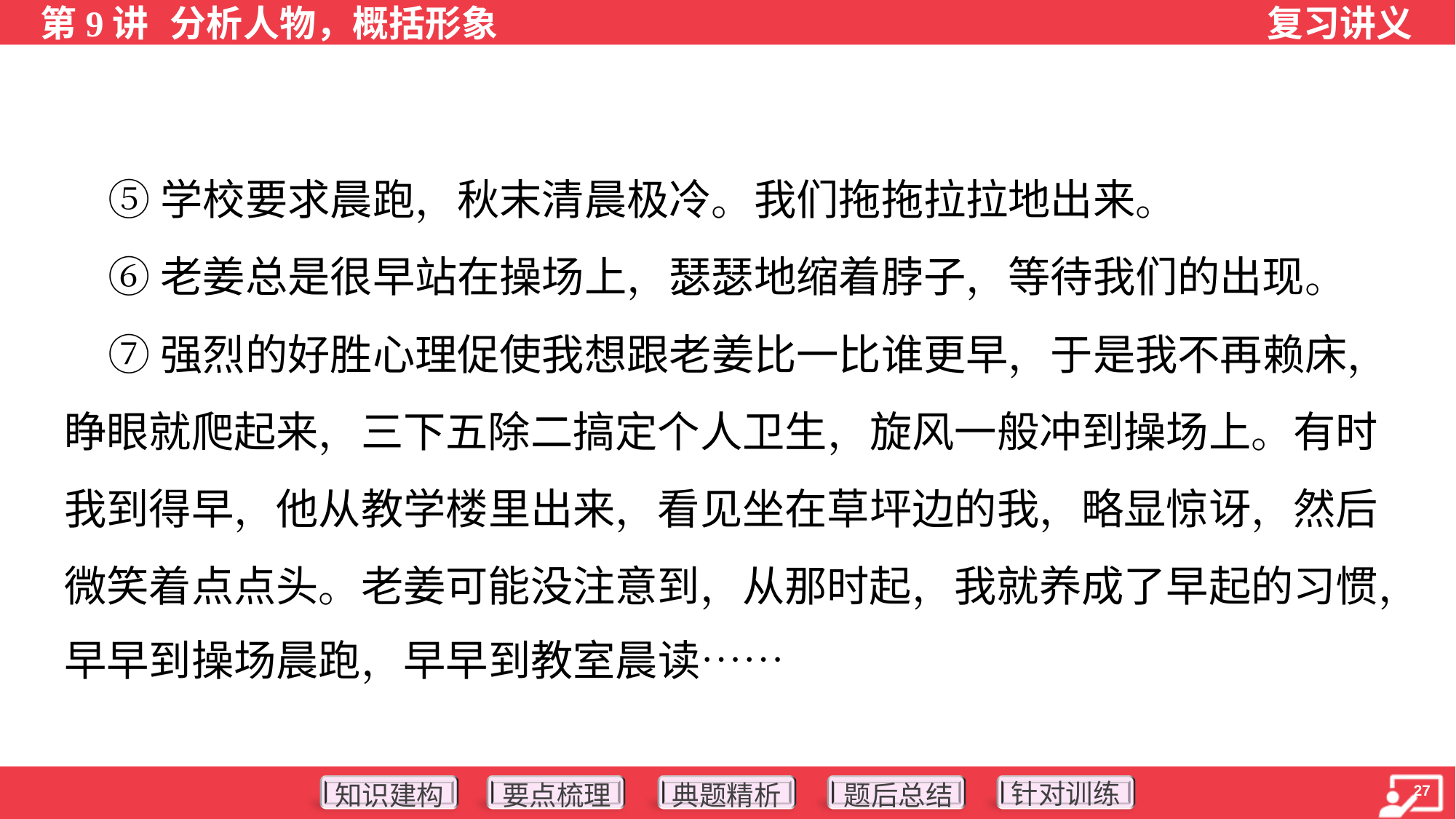

⑤学校要求晨跑，秋末清晨极冷。我们拖拖拉拉地出来。
    ⑥老姜总是很早站在操场上，瑟瑟地缩着脖子，等待我们的出现。
    ⑦强烈的好胜心理促使我想跟老姜比一比谁更早，于是我不再赖床，
睁眼就爬起来，三下五除二搞定个人卫生，旋风一般冲到操场上。有时
我到得早，他从教学楼里出来，看见坐在草坪边的我，略显惊讶，然后
微笑着点点头。老姜可能没注意到，从那时起，我就养成了早起的习惯，
早早到操场晨跑，早早到教室晨读……